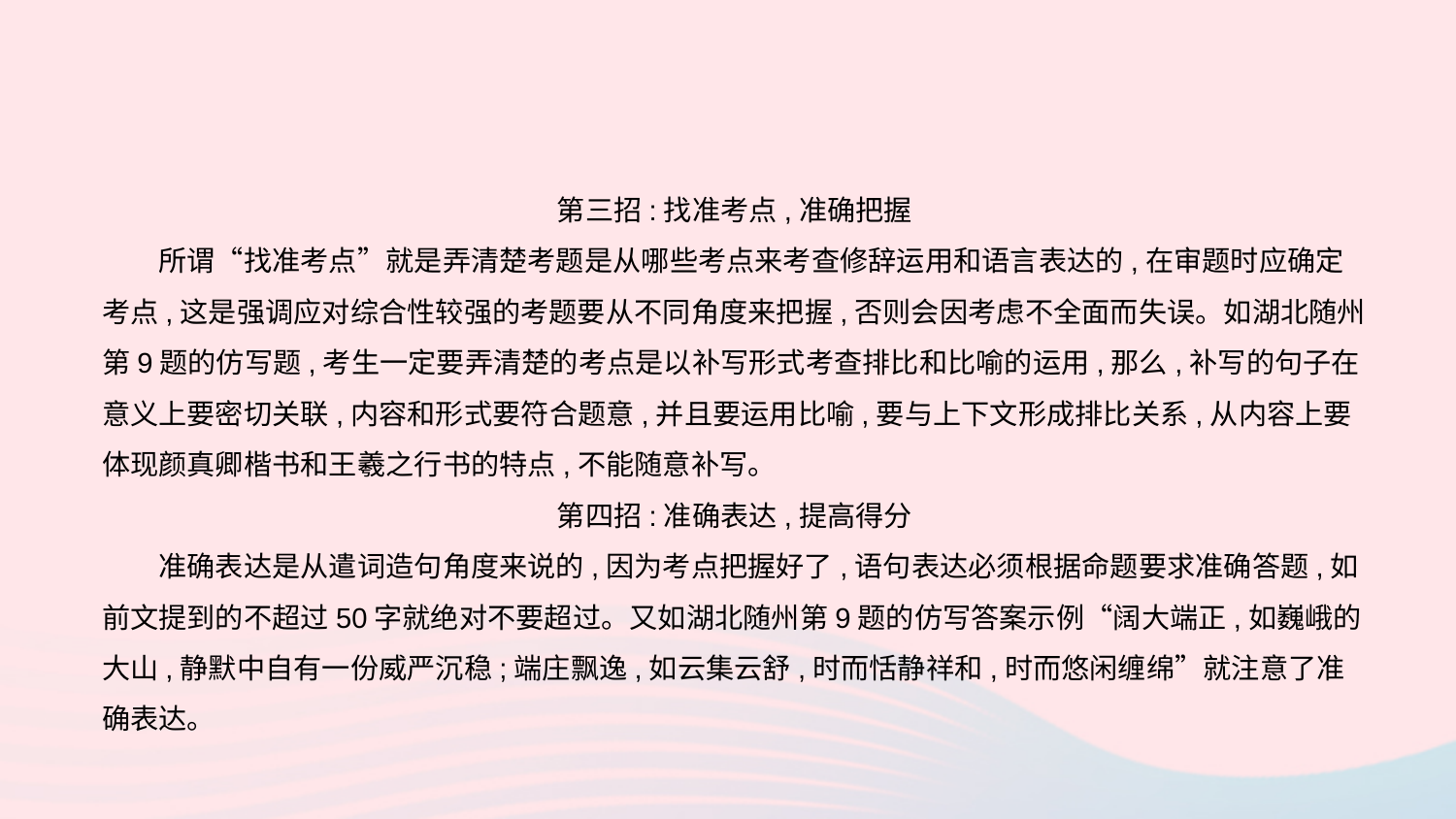

第三招:找准考点,准确把握
　　所谓“找准考点”就是弄清楚考题是从哪些考点来考查修辞运用和语言表达的,在审题时应确定考点,这是强调应对综合性较强的考题要从不同角度来把握,否则会因考虑不全面而失误。如湖北随州第9题的仿写题,考生一定要弄清楚的考点是以补写形式考查排比和比喻的运用,那么,补写的句子在意义上要密切关联,内容和形式要符合题意,并且要运用比喻,要与上下文形成排比关系,从内容上要体现颜真卿楷书和王羲之行书的特点,不能随意补写。
第四招:准确表达,提高得分
　　准确表达是从遣词造句角度来说的,因为考点把握好了,语句表达必须根据命题要求准确答题,如前文提到的不超过50字就绝对不要超过。又如湖北随州第9题的仿写答案示例“阔大端正,如巍峨的大山,静默中自有一份威严沉稳;端庄飘逸,如云集云舒,时而恬静祥和,时而悠闲缠绵”就注意了准确表达。